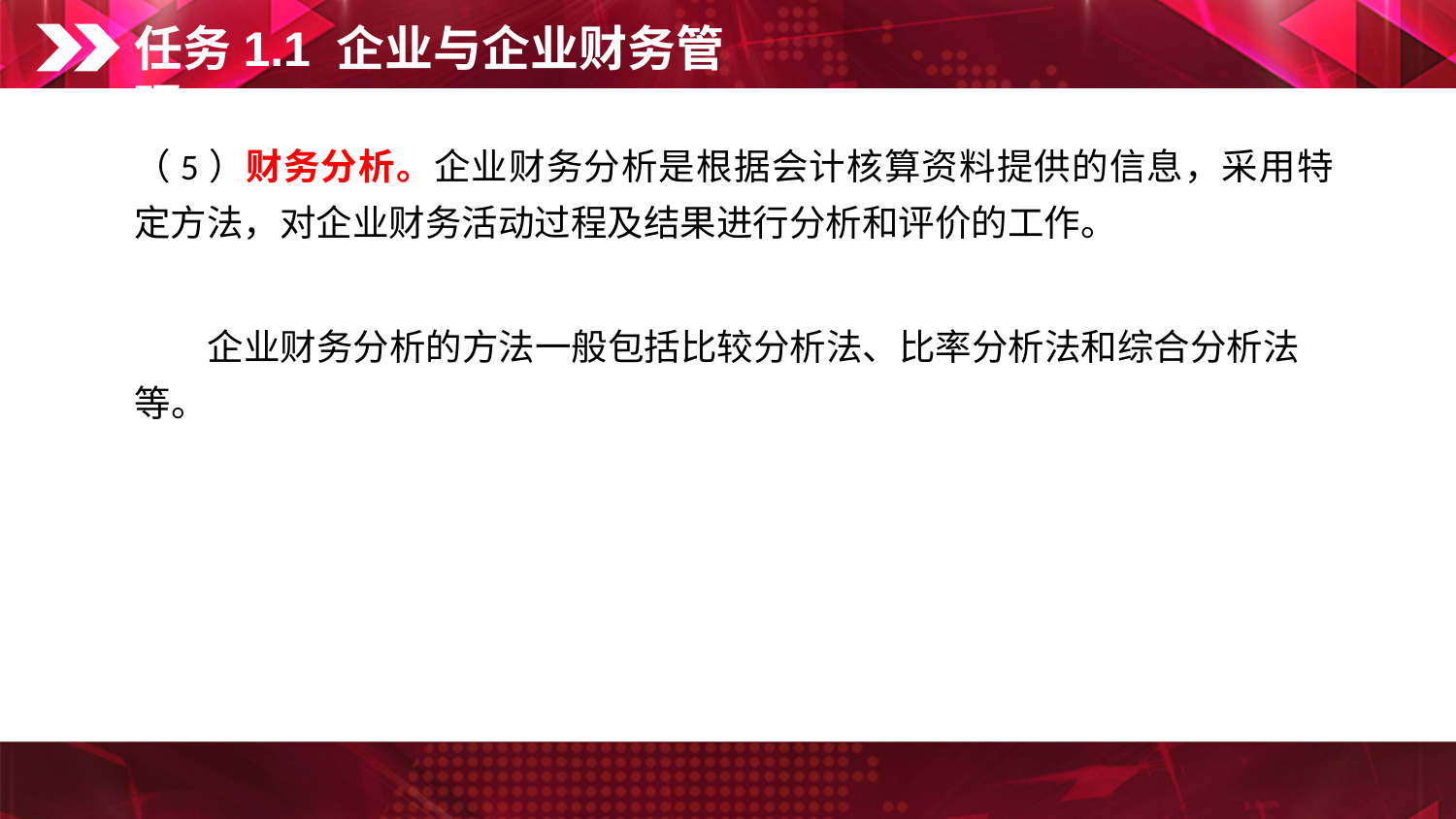

任务1.1 企业与企业财务管理

（5）财务分析。企业财务分析是根据会计核算资料提供的信息，采用特定方法，对企业财务活动过程及结果进行分析和评价的工作。
　　企业财务分析的方法一般包括比较分析法、比率分析法和综合分析法等。